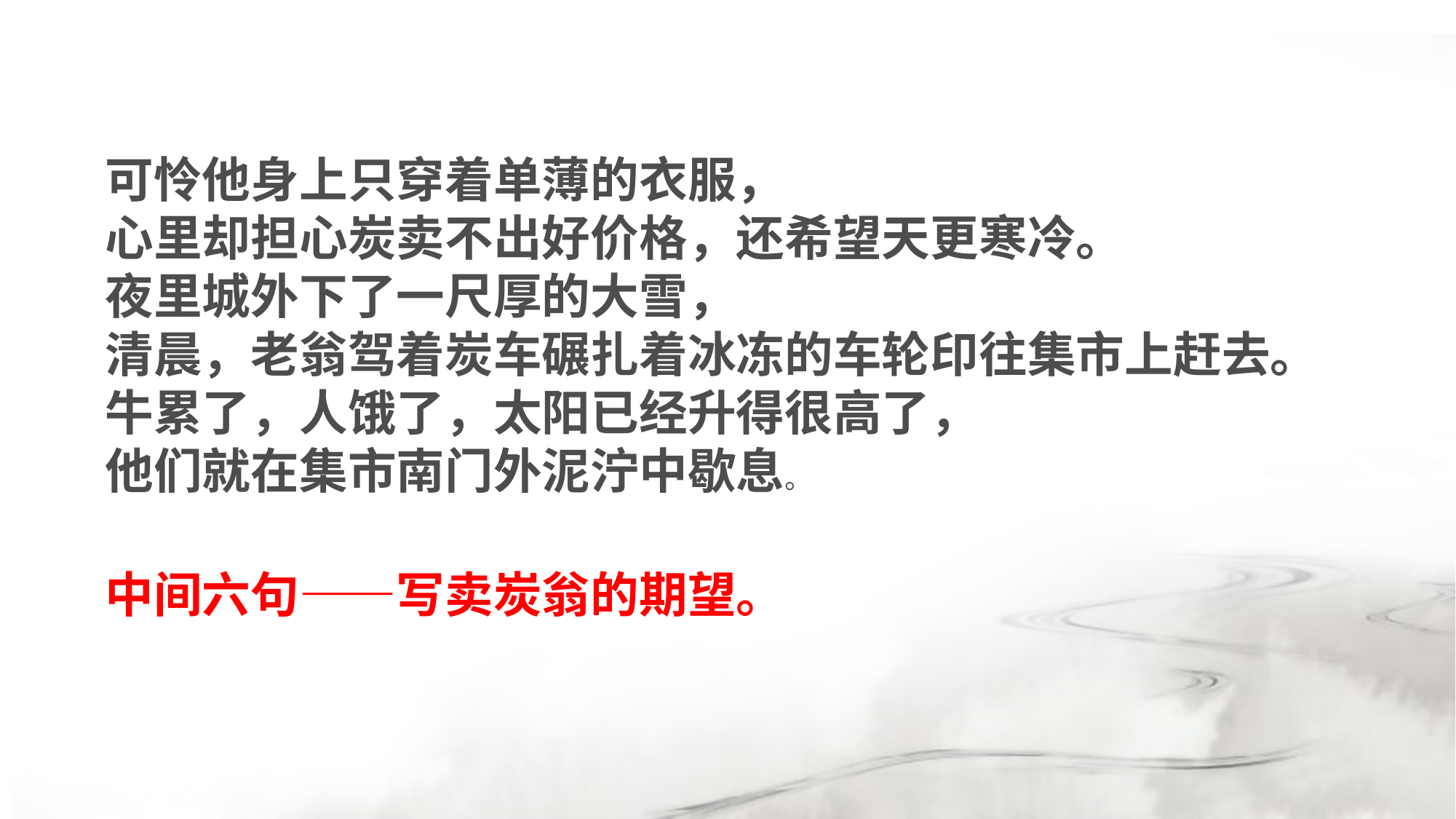

可怜他身上只穿着单薄的衣服，
心里却担心炭卖不出好价格，还希望天更寒冷。
夜里城外下了一尺厚的大雪，
清晨，老翁驾着炭车碾扎着冰冻的车轮印往集市上赶去。
牛累了，人饿了，太阳已经升得很高了，
他们就在集市南门外泥泞中歇息。

中间六句——写卖炭翁的期望。